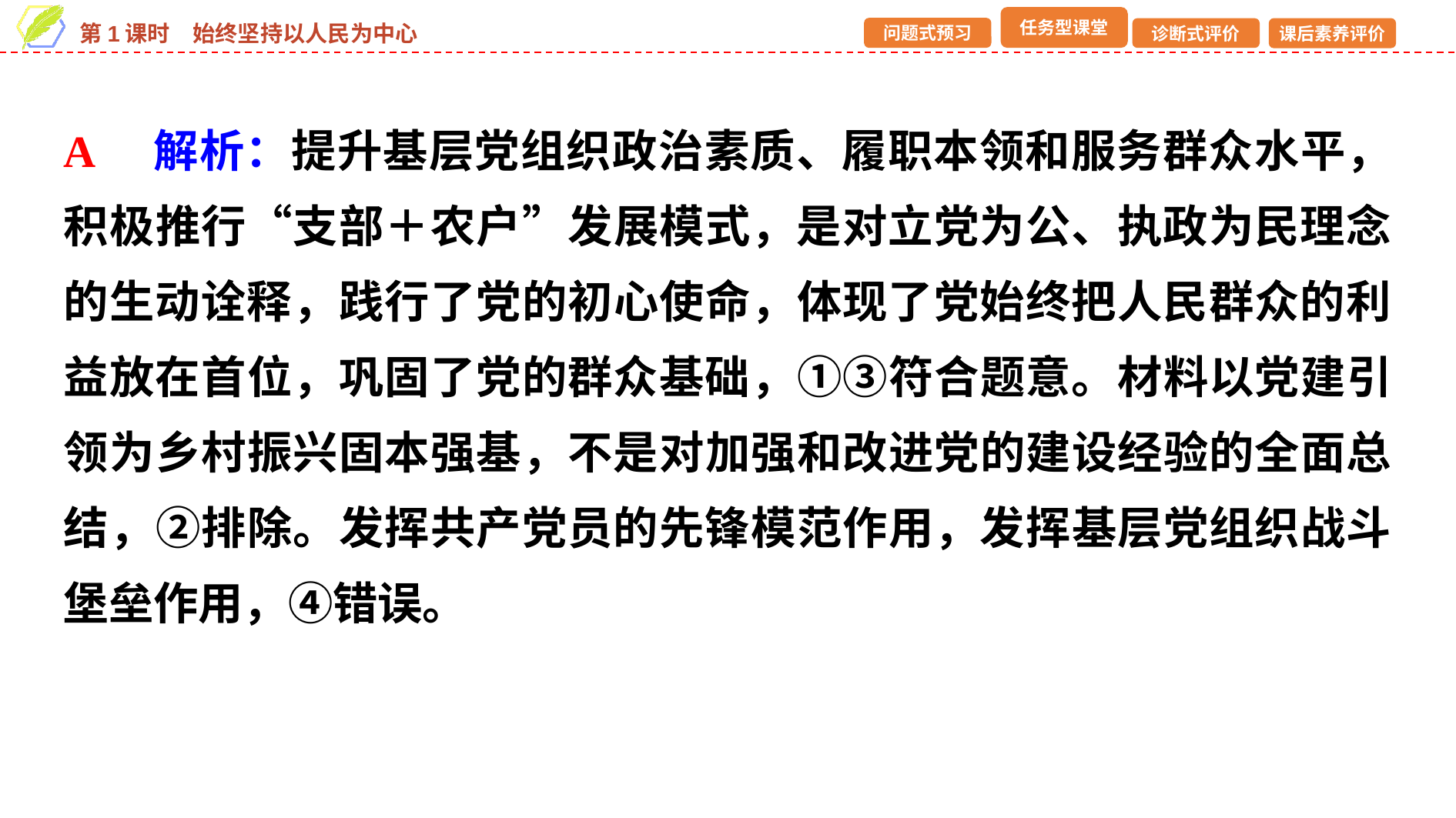

A　解析：提升基层党组织政治素质、履职本领和服务群众水平，积极推行“支部＋农户”发展模式，是对立党为公、执政为民理念的生动诠释，践行了党的初心使命，体现了党始终把人民群众的利益放在首位，巩固了党的群众基础，①③符合题意。材料以党建引领为乡村振兴固本强基，不是对加强和改进党的建设经验的全面总结，②排除。发挥共产党员的先锋模范作用，发挥基层党组织战斗堡垒作用，④错误。